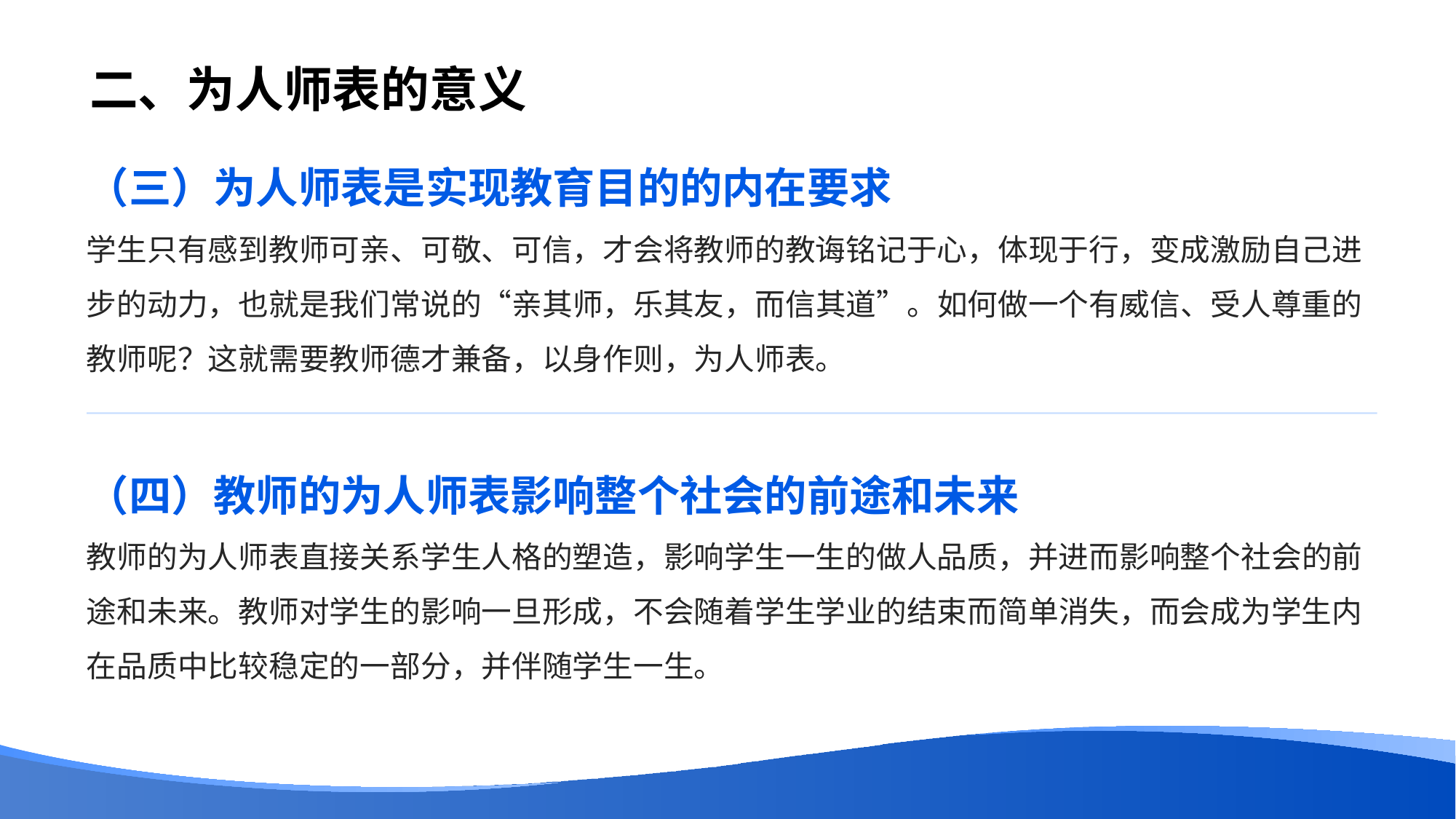

# 二、为人师表的意义
（三）为人师表是实现教育目的的内在要求
学生只有感到教师可亲、可敬、可信，才会将教师的教诲铭记于心，体现于行，变成激励自己进步的动力，也就是我们常说的“亲其师，乐其友，而信其道”。如何做一个有威信、受人尊重的教师呢？这就需要教师德才兼备，以身作则，为人师表。
（四）教师的为人师表影响整个社会的前途和未来
教师的为人师表直接关系学生人格的塑造，影响学生一生的做人品质，并进而影响整个社会的前途和未来。教师对学生的影响一旦形成，不会随着学生学业的结束而简单消失，而会成为学生内在品质中比较稳定的一部分，并伴随学生一生。